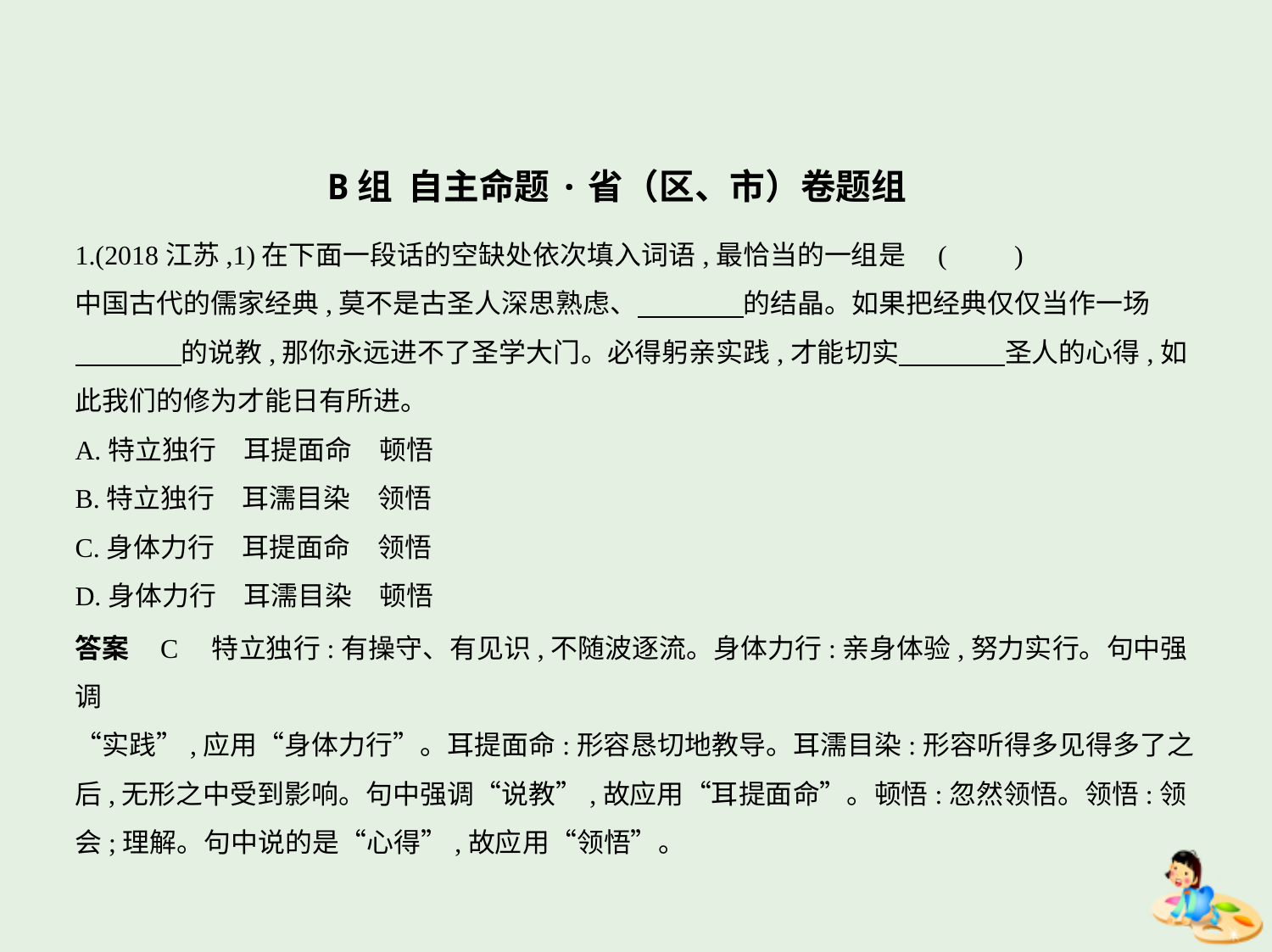

B组  自主命题·省（区、市）卷题组
1.(2018江苏,1)在下面一段话的空缺处依次填入词语,最恰当的一组是 (　　)
中国古代的儒家经典,莫不是古圣人深思熟虑、　　　    的结晶。如果把经典仅仅当作一场
　　　    的说教,那你永远进不了圣学大门。必得躬亲实践,才能切实　　　    圣人的心得,如
此我们的修为才能日有所进。
A.特立独行　耳提面命　顿悟
B.特立独行　耳濡目染　领悟
C.身体力行　耳提面命　领悟
D.身体力行　耳濡目染　顿悟
答案    C　特立独行:有操守、有见识,不随波逐流。身体力行:亲身体验,努力实行。句中强调
“实践”,应用“身体力行”。耳提面命:形容恳切地教导。耳濡目染:形容听得多见得多了之
后,无形之中受到影响。句中强调“说教”,故应用“耳提面命”。顿悟:忽然领悟。领悟:领
会;理解。句中说的是“心得”,故应用“领悟”。